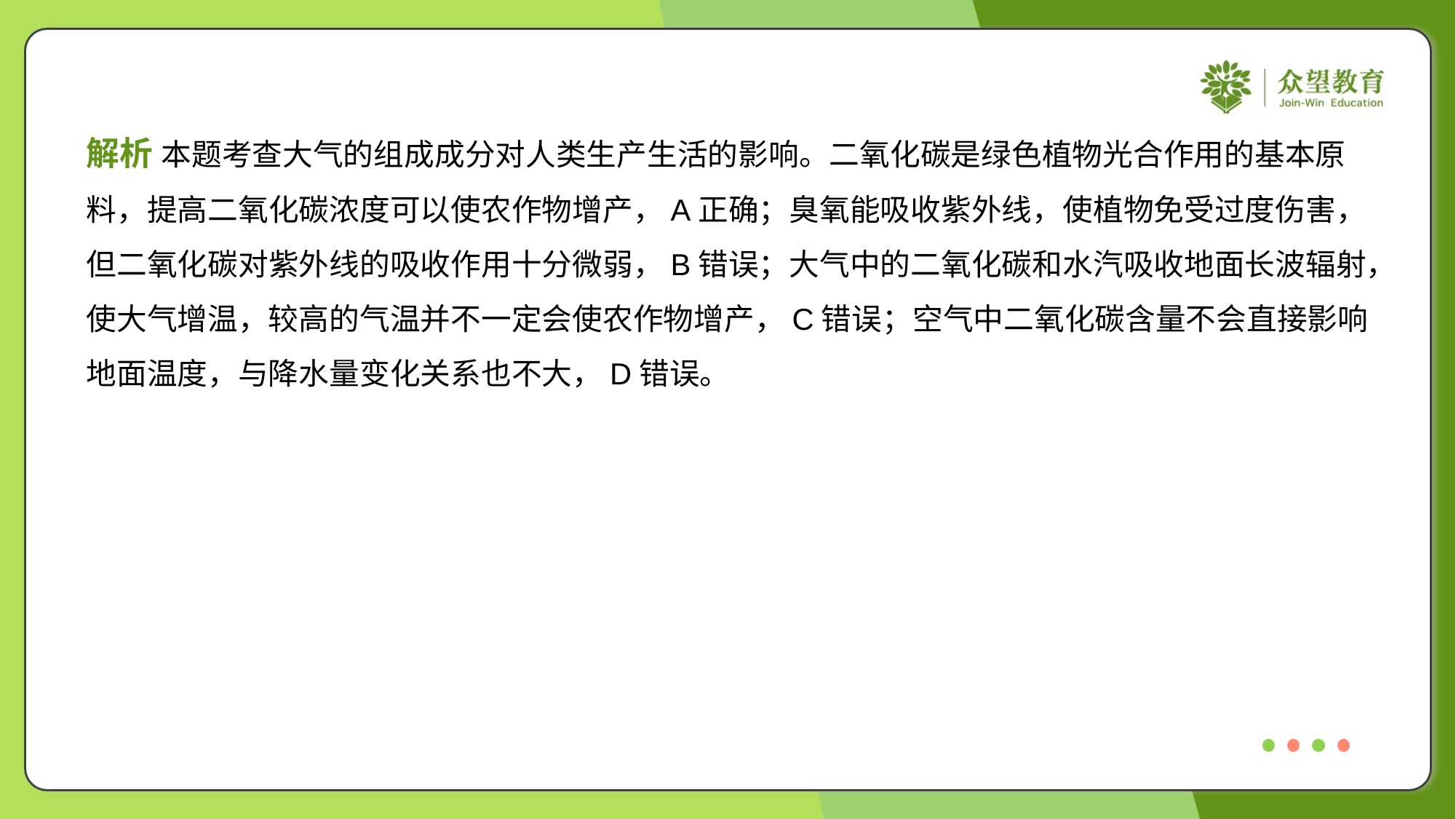

解析 本题考查大气的组成成分对人类生产生活的影响。二氧化碳是绿色植物光合作用的基本原
料，提高二氧化碳浓度可以使农作物增产，A正确；臭氧能吸收紫外线，使植物免受过度伤害，
但二氧化碳对紫外线的吸收作用十分微弱，B错误；大气中的二氧化碳和水汽吸收地面长波辐射，
使大气增温，较高的气温并不一定会使农作物增产，C错误；空气中二氧化碳含量不会直接影响
地面温度，与降水量变化关系也不大，D错误。